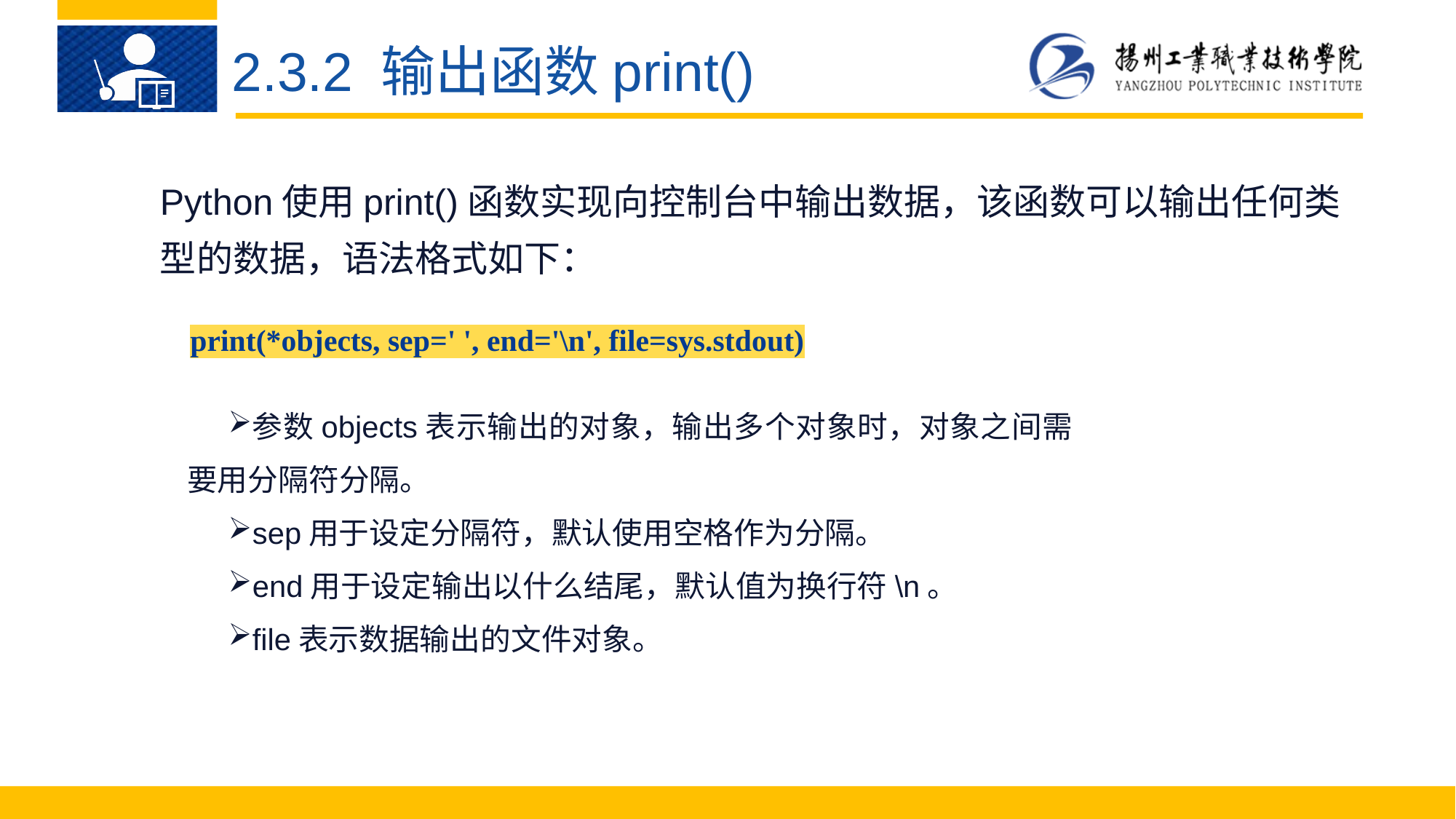

2.3.2 输出函数print()
Python使用print()函数实现向控制台中输出数据，该函数可以输出任何类型的数据，语法格式如下：
print(*objects, sep=' ', end='\n', file=sys.stdout)
参数objects表示输出的对象，输出多个对象时，对象之间需要用分隔符分隔。
sep用于设定分隔符，默认使用空格作为分隔。
end用于设定输出以什么结尾，默认值为换行符\n。
file表示数据输出的文件对象。